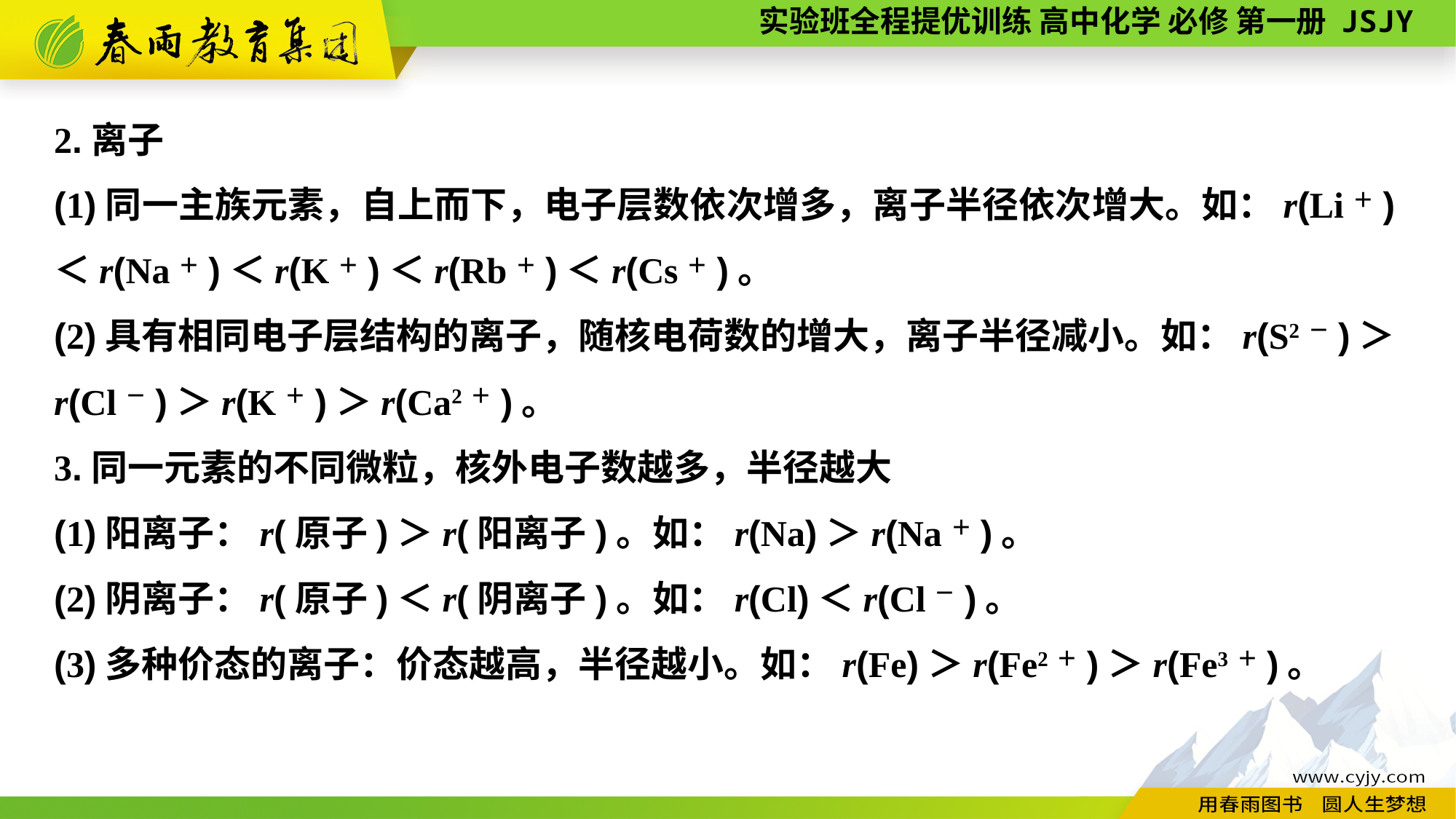

2.离子
(1)同一主族元素，自上而下，电子层数依次增多，离子半径依次增大。如：r(Li＋)＜r(Na＋)＜r(K＋)＜r(Rb＋)＜r(Cs＋)。
(2)具有相同电子层结构的离子，随核电荷数的增大，离子半径减小。如：r(S2－)＞r(Cl－)＞r(K＋)＞r(Ca2＋)。
3.同一元素的不同微粒，核外电子数越多，半径越大
(1)阳离子：r(原子)＞r(阳离子)。如：r(Na)＞r(Na＋)。
(2)阴离子：r(原子)＜r(阴离子)。如：r(Cl)＜r(Cl－)。
(3)多种价态的离子：价态越高，半径越小。如：r(Fe)＞r(Fe2＋)＞r(Fe3＋)。